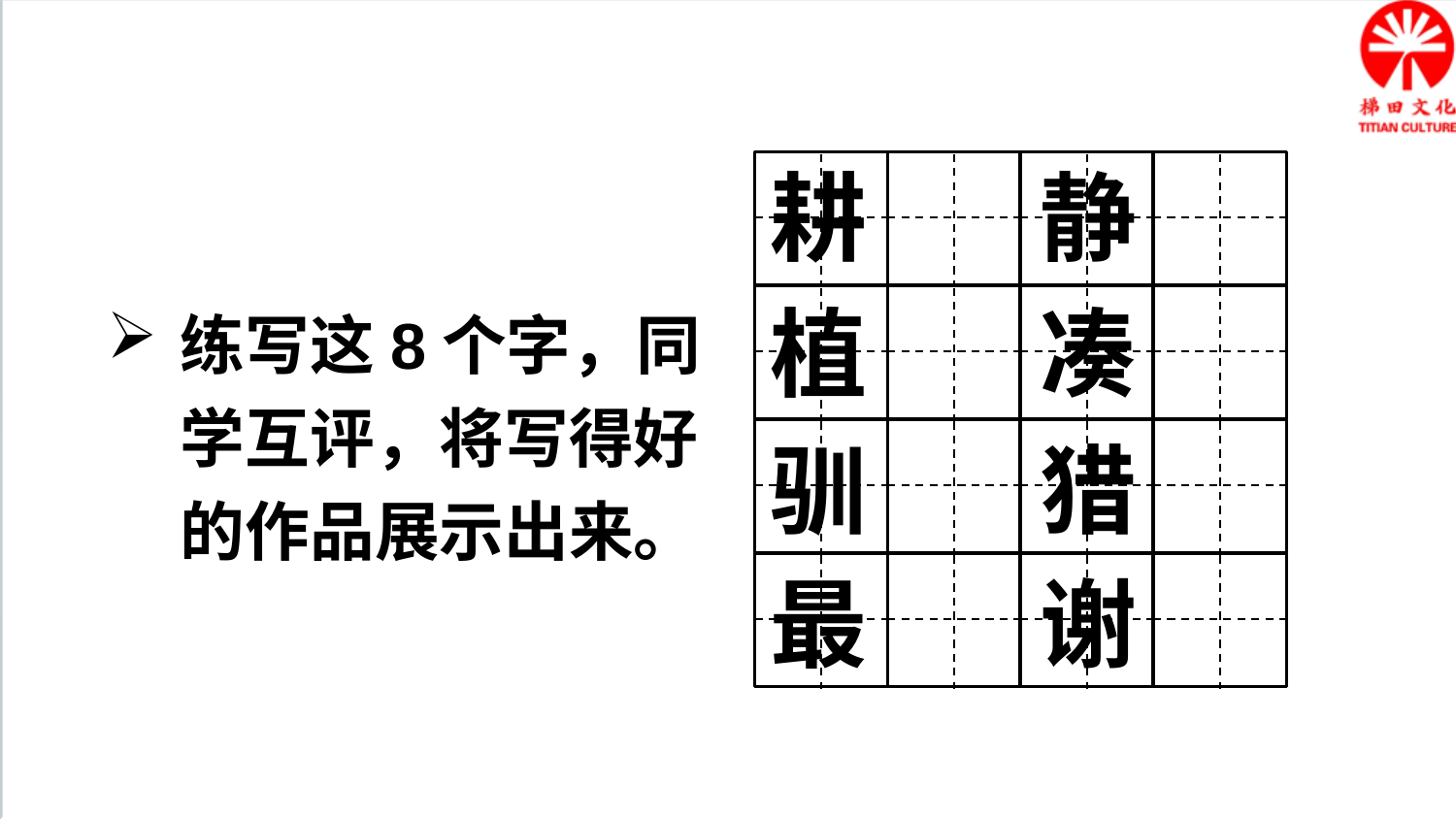

耕
静

练写这8个字，同学互评，将写得好的作品展示出来。

植

凑

驯
猎

最
谢